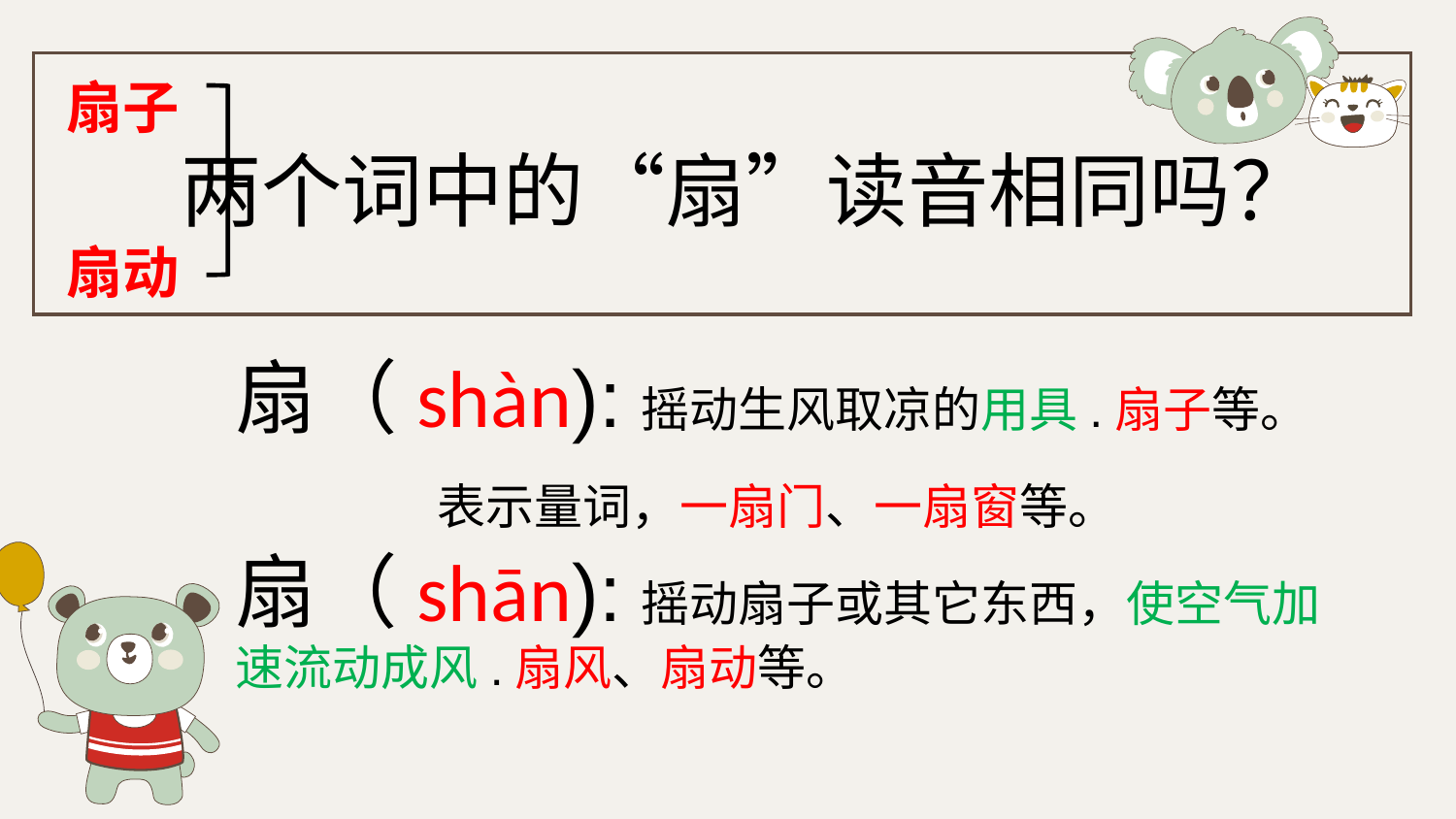

扇子
        两个词中的“扇”读音相同吗？
扇动

扇（shàn):摇动生风取凉的用具.扇子等。
          表示量词，一扇门、一扇窗等。
扇（shān):摇动扇子或其它东西，使空气加速流动成风.扇风、扇动等。